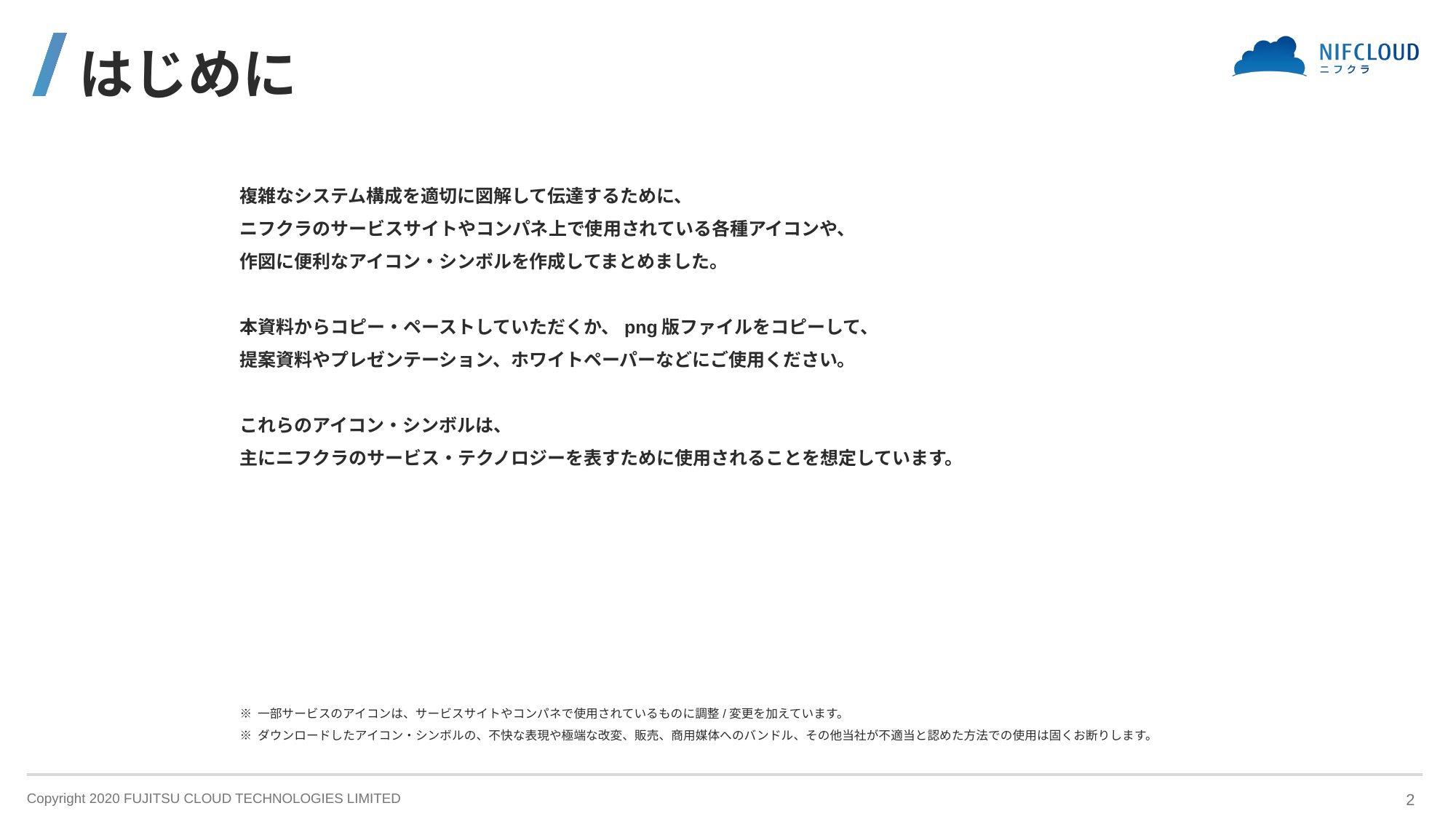

# はじめに
複雑なシステム構成を適切に図解して伝達するために、
ニフクラのサービスサイトやコンパネ上で使用されている各種アイコンや、
作図に便利なアイコン・シンボルを作成してまとめました。

本資料からコピー・ペーストしていただくか、png版ファイルをコピーして、
提案資料やプレゼンテーション、ホワイトペーパーなどにご使用ください。

これらのアイコン・シンボルは、
主にニフクラのサービス・テクノロジーを表すために使用されることを想定しています。
※ 一部サービスのアイコンは、サービスサイトやコンパネで使用されているものに調整/変更を加えています。
※ ダウンロードしたアイコン・シンボルの、不快な表現や極端な改変、販売、商用媒体へのバンドル、その他当社が不適当と認めた方法での使用は固くお断りします。
2